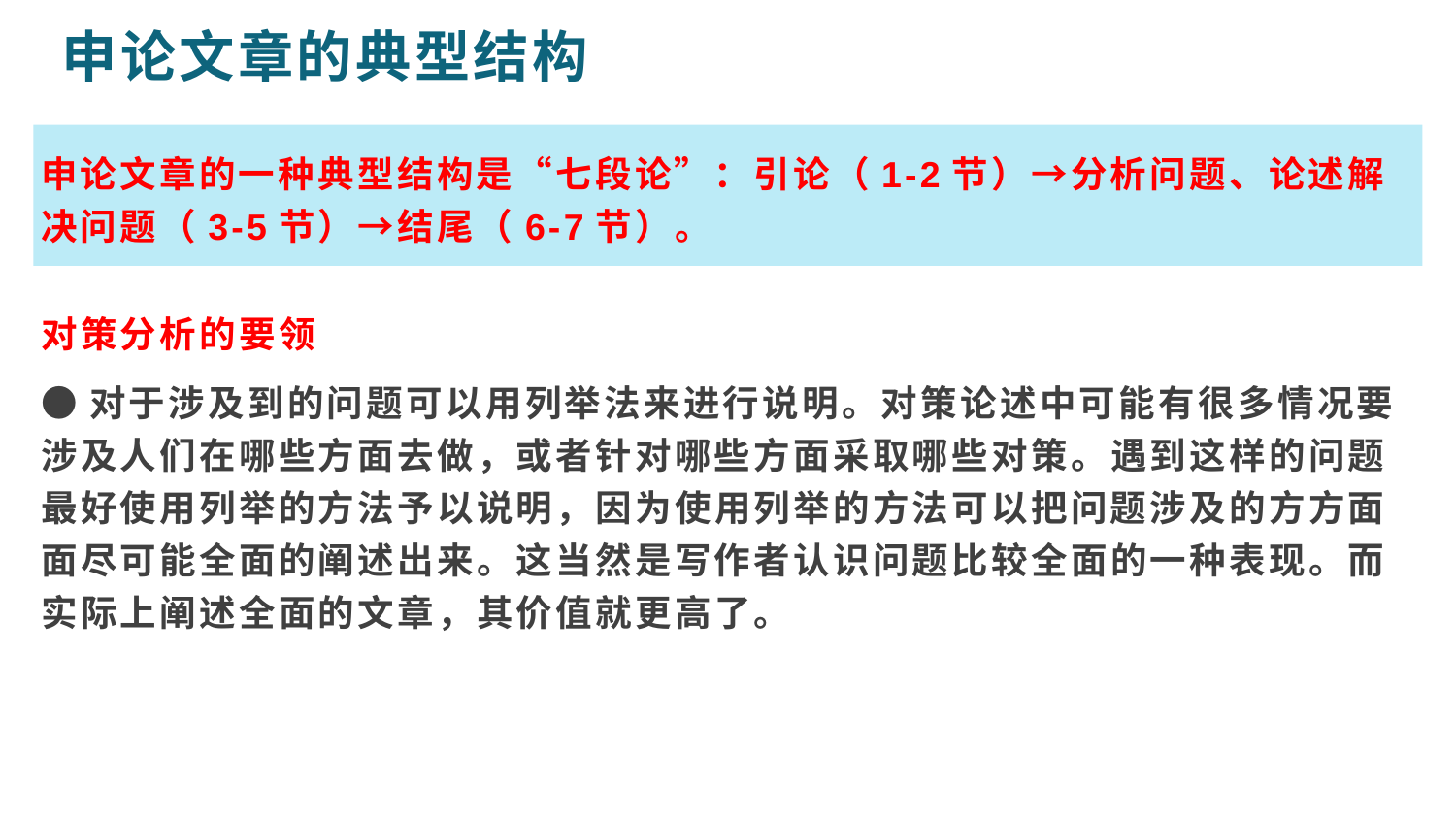

申论文章的典型结构
申论文章的一种典型结构是“七段论”：引论（1-2节）→分析问题、论述解决问题（3-5节）→结尾（6-7节）。
对策分析的要领
●对于涉及到的问题可以用列举法来进行说明。对策论述中可能有很多情况要涉及人们在哪些方面去做，或者针对哪些方面采取哪些对策。遇到这样的问题最好使用列举的方法予以说明，因为使用列举的方法可以把问题涉及的方方面面尽可能全面的阐述出来。这当然是写作者认识问题比较全面的一种表现。而实际上阐述全面的文章，其价值就更高了。